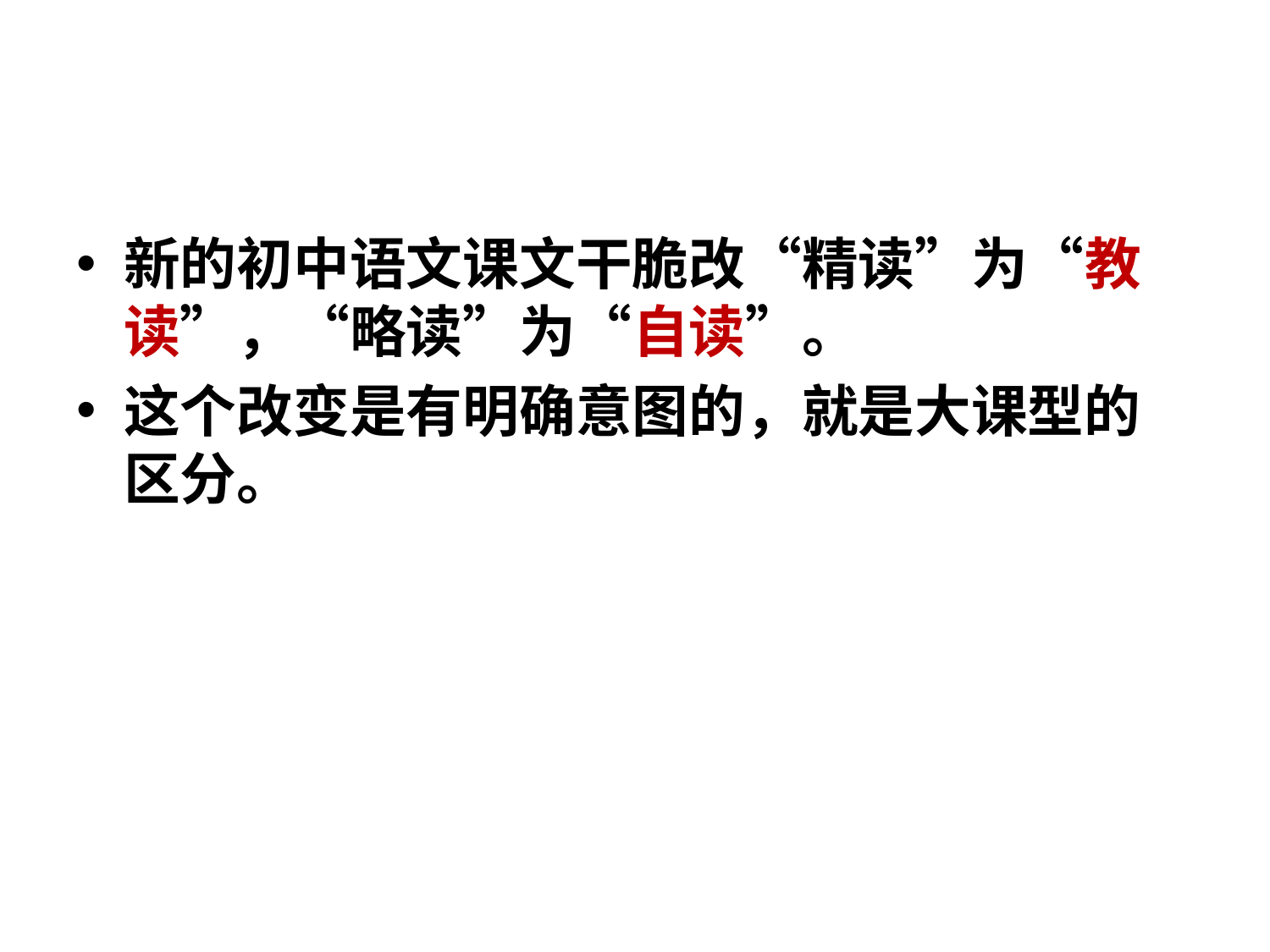

#
新的初中语文课文干脆改“精读”为“教读”，“略读”为“自读”。
这个改变是有明确意图的，就是大课型的区分。